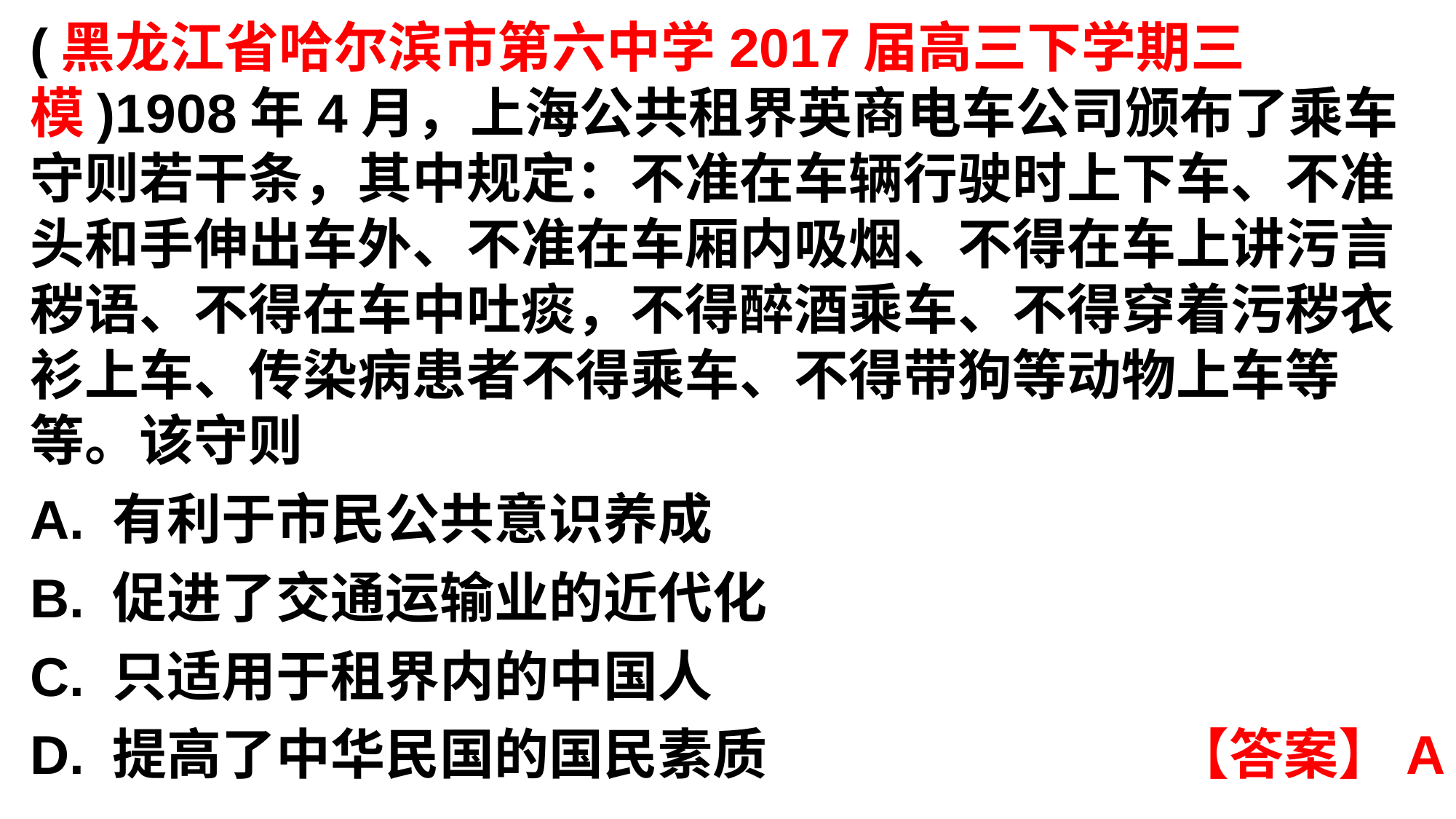

(黑龙江省哈尔滨市第六中学2017届高三下学期三模)1908年4月，上海公共租界英商电车公司颁布了乘车守则若干条，其中规定：不准在车辆行驶时上下车、不准头和手伸出车外、不准在车厢内吸烟、不得在车上讲污言秽语、不得在车中吐痰，不得醉酒乘车、不得穿着污秽衣衫上车、传染病患者不得乘车、不得带狗等动物上车等等。该守则A. 有利于市民公共意识养成
B. 促进了交通运输业的近代化C. 只适用于租界内的中国人
D. 提高了中华民国的国民素质
【答案】A